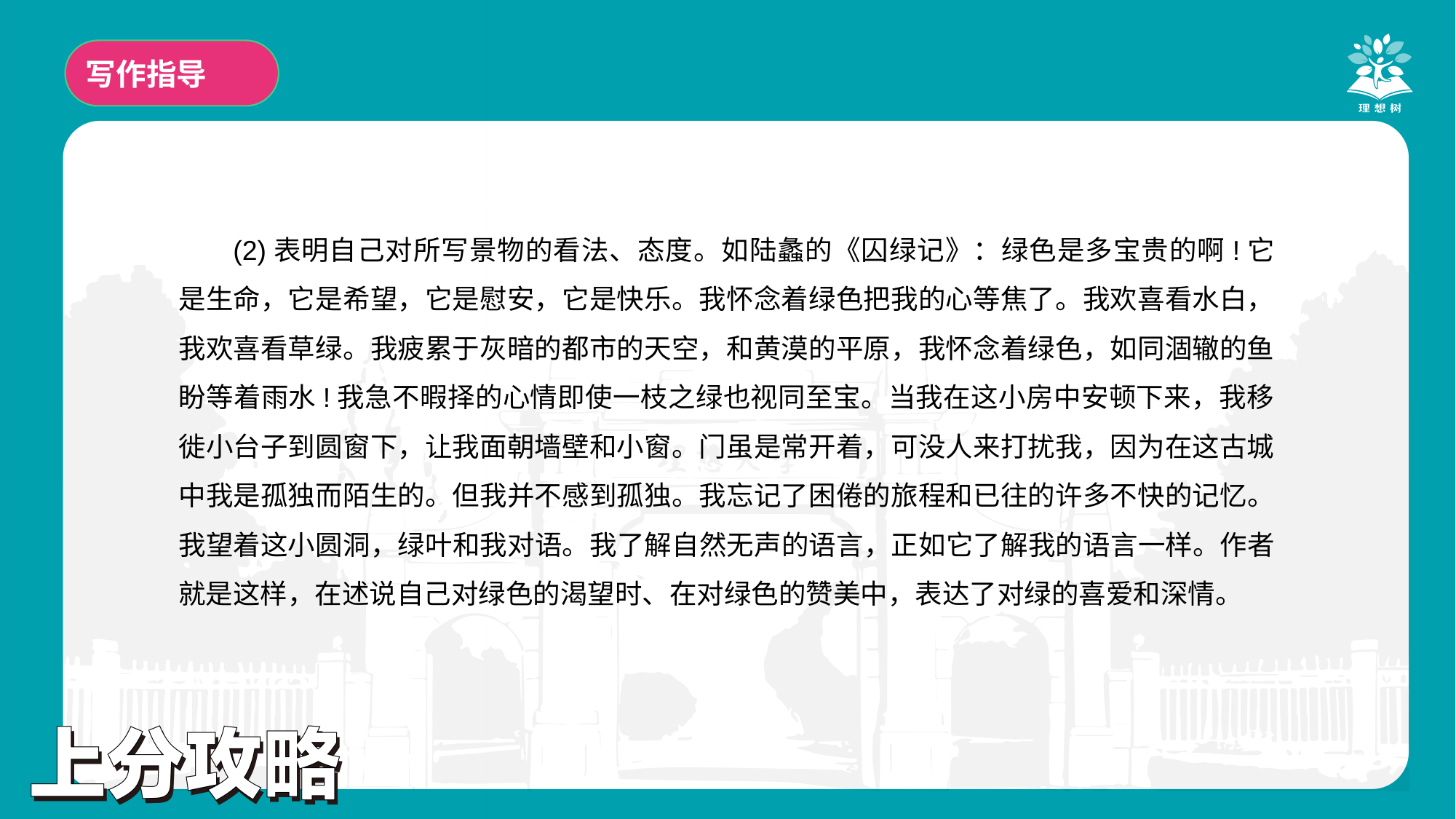

写作指导
(2)表明自己对所写景物的看法、态度。如陆蠡的《囚绿记》：绿色是多宝贵的啊!它是生命，它是希望，它是慰安，它是快乐。我怀念着绿色把我的心等焦了。我欢喜看水白，我欢喜看草绿。我疲累于灰暗的都市的天空，和黄漠的平原，我怀念着绿色，如同涸辙的鱼盼等着雨水!我急不暇择的心情即使一枝之绿也视同至宝。当我在这小房中安顿下来，我移徙小台子到圆窗下，让我面朝墙壁和小窗。门虽是常开着，可没人来打扰我，因为在这古城中我是孤独而陌生的。但我并不感到孤独。我忘记了困倦的旅程和已往的许多不快的记忆。我望着这小圆洞，绿叶和我对语。我了解自然无声的语言，正如它了解我的语言一样。作者就是这样，在述说自己对绿色的渴望时、在对绿色的赞美中，表达了对绿的喜爱和深情。